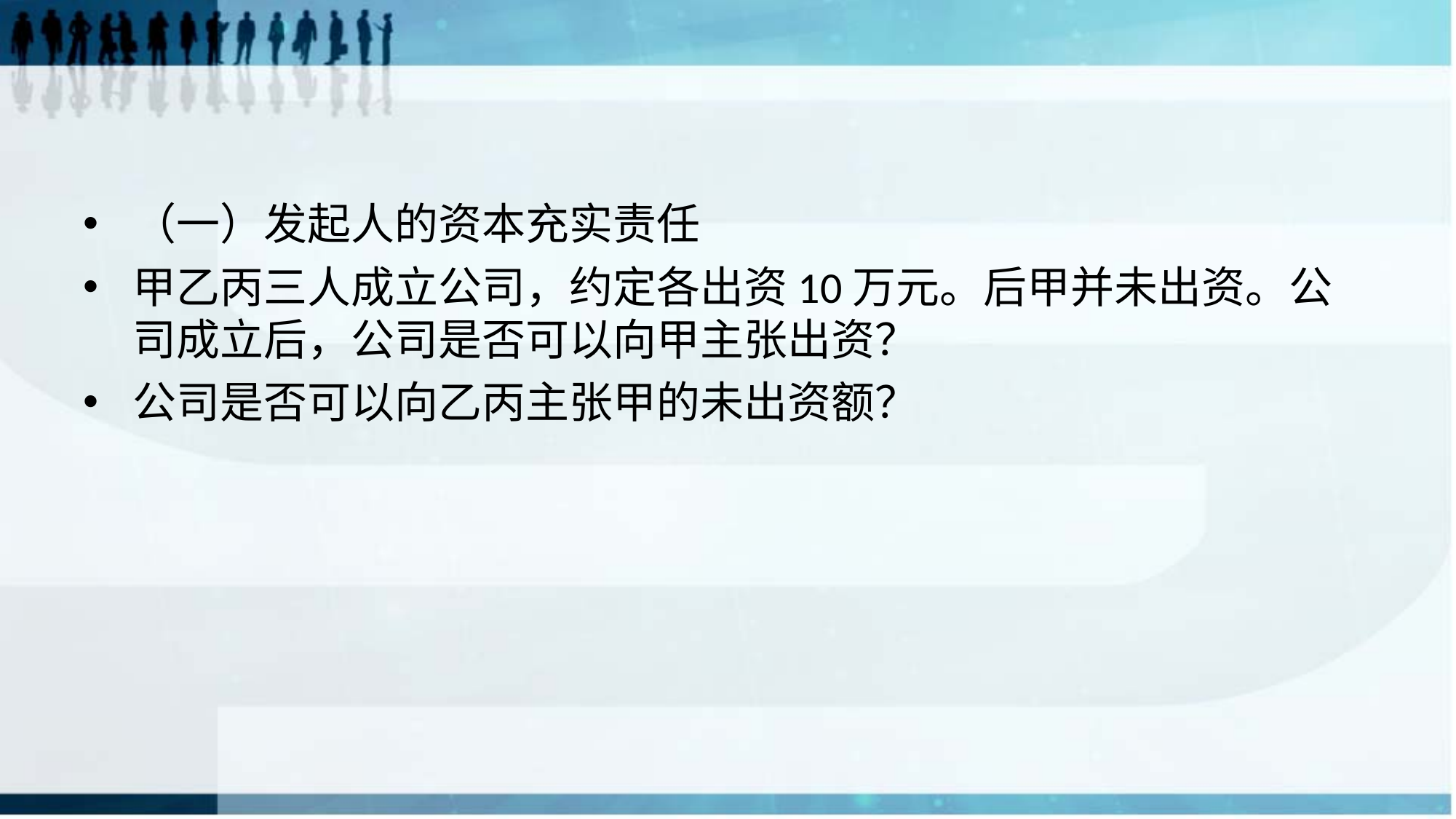

#
（一）发起人的资本充实责任
甲乙丙三人成立公司，约定各出资10万元。后甲并未出资。公司成立后，公司是否可以向甲主张出资？
公司是否可以向乙丙主张甲的未出资额？